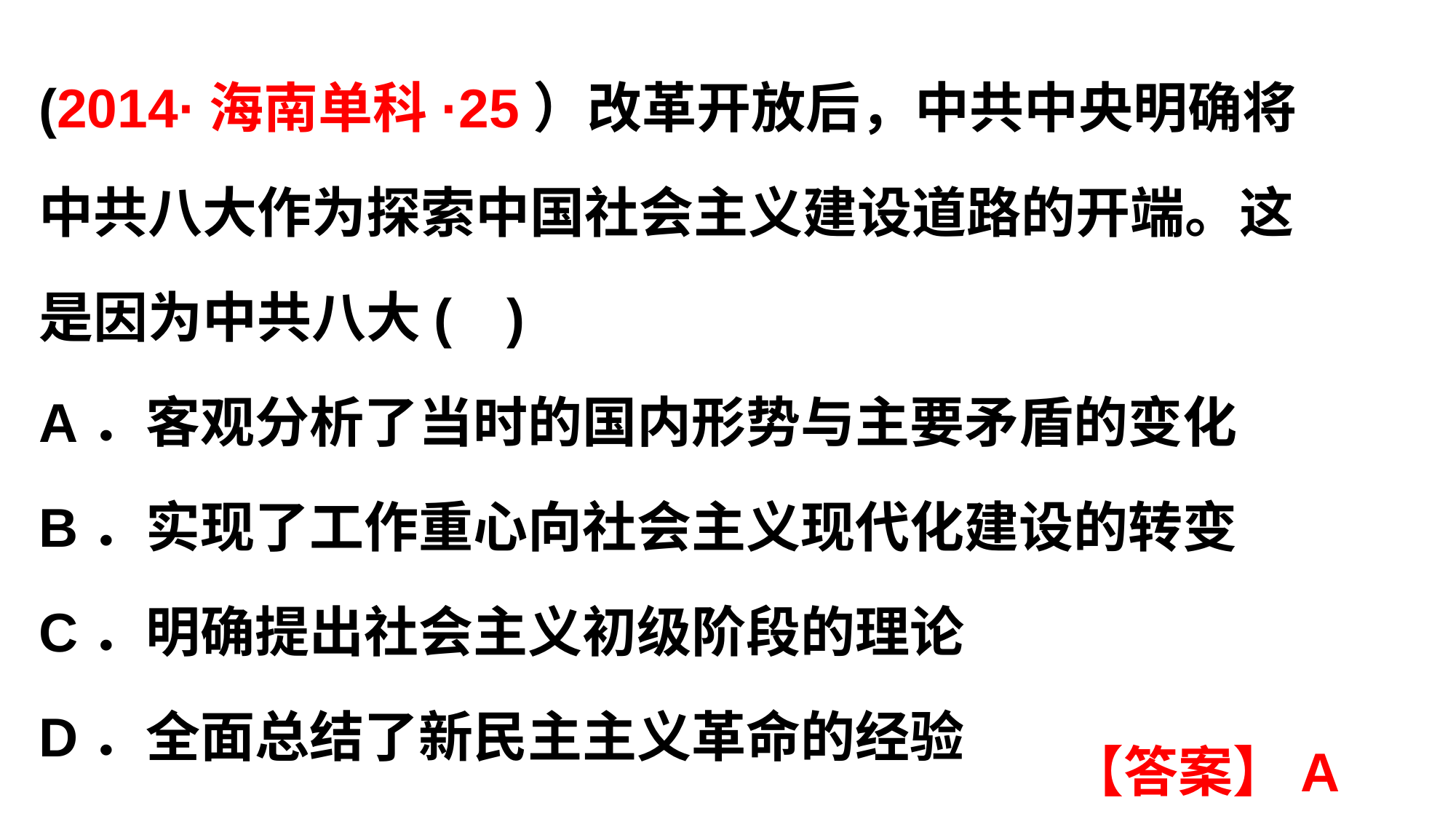

(2014·海南单科·25）改革开放后，中共中央明确将中共八大作为探索中国社会主义建设道路的开端。这是因为中共八大(  )
A．客观分析了当时的国内形势与主要矛盾的变化B．实现了工作重心向社会主义现代化建设的转变C．明确提出社会主义初级阶段的理论
D．全面总结了新民主主义革命的经验
【答案】A